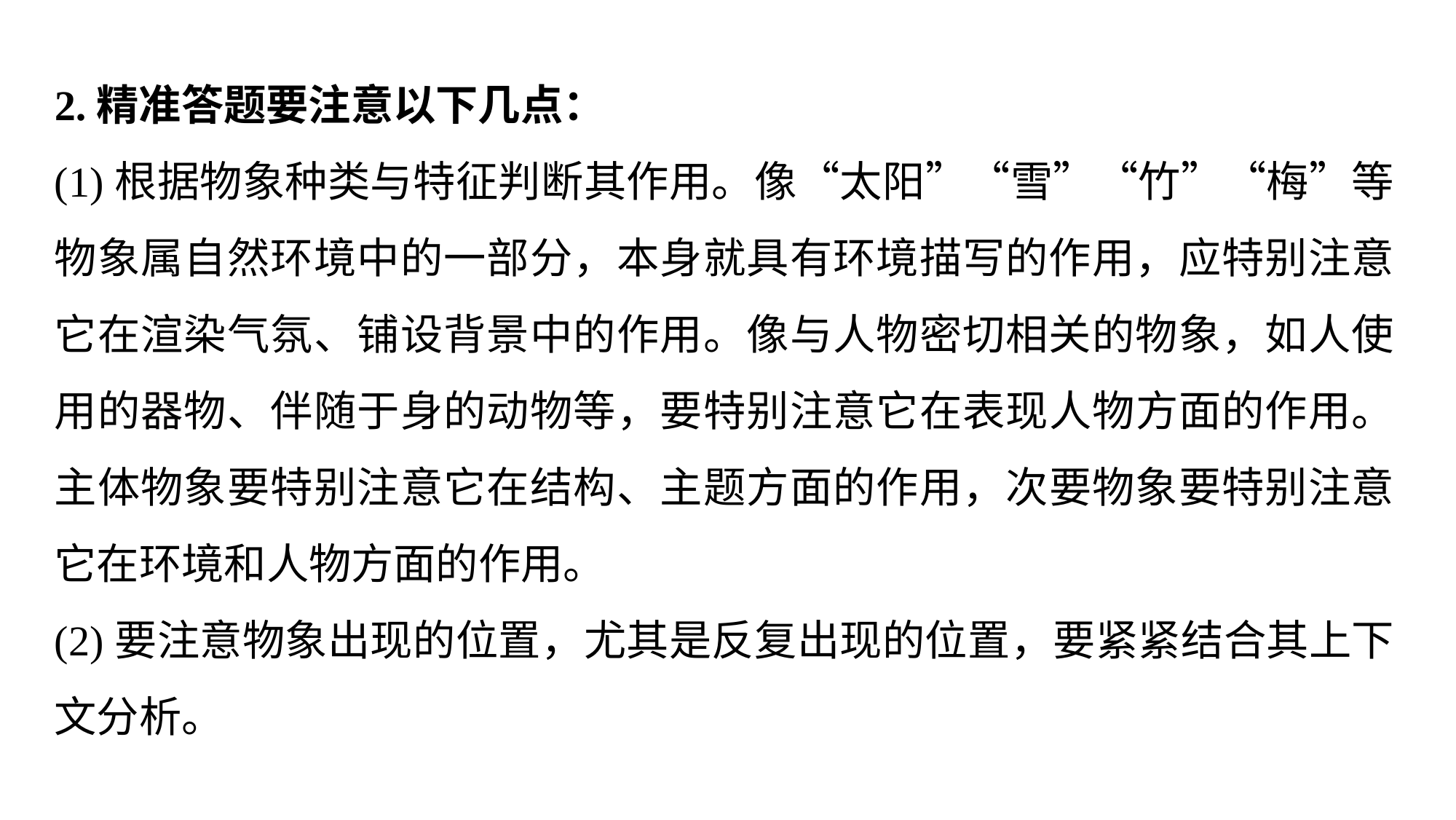

2.精准答题要注意以下几点：
(1)根据物象种类与特征判断其作用。像“太阳”“雪”“竹”“梅”等物象属自然环境中的一部分，本身就具有环境描写的作用，应特别注意它在渲染气氛、铺设背景中的作用。像与人物密切相关的物象，如人使用的器物、伴随于身的动物等，要特别注意它在表现人物方面的作用。主体物象要特别注意它在结构、主题方面的作用，次要物象要特别注意它在环境和人物方面的作用。
(2)要注意物象出现的位置，尤其是反复出现的位置，要紧紧结合其上下文分析。